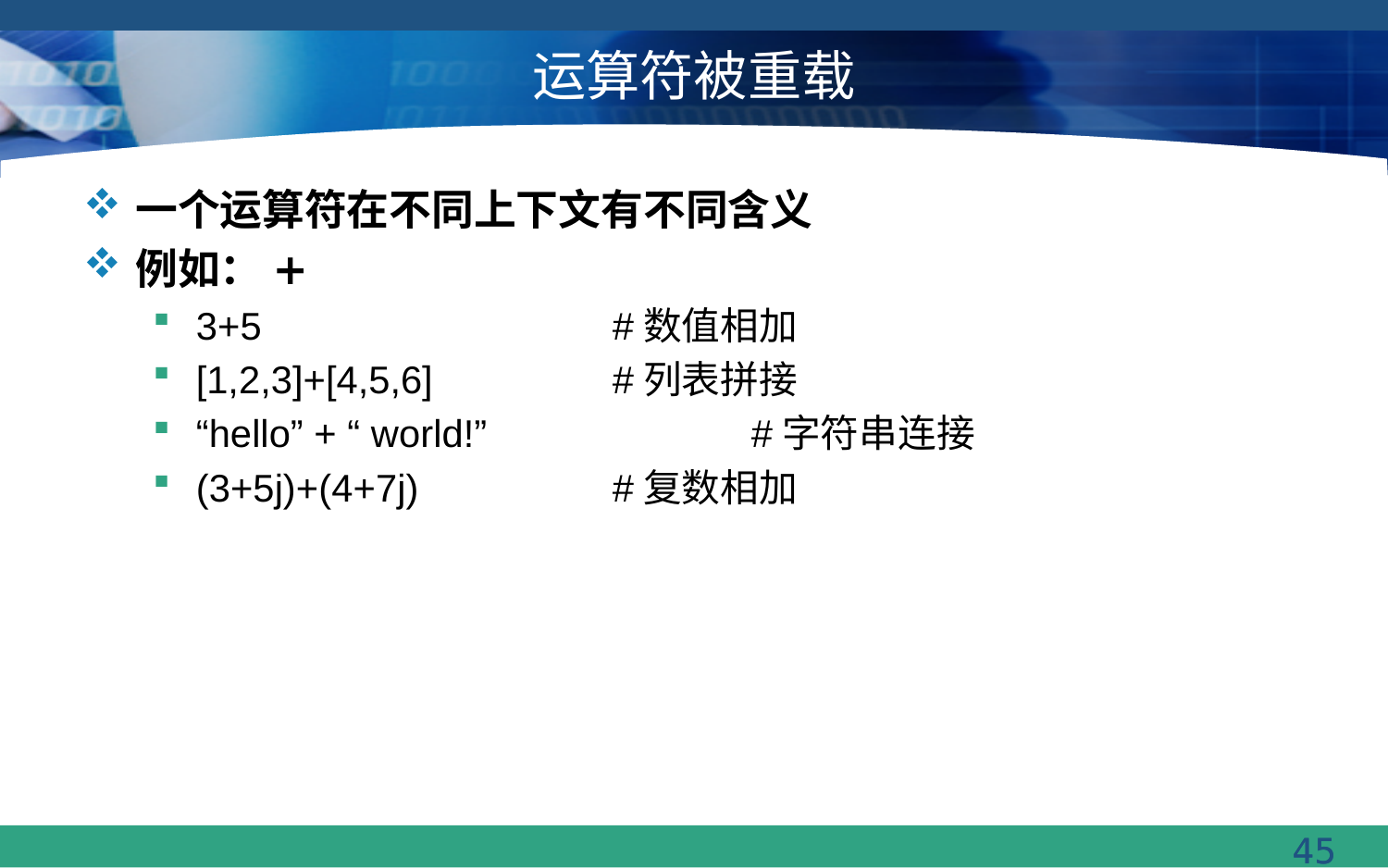

# 运算符被重载
一个运算符在不同上下文有不同含义
例如：+
3+5			#数值相加
[1,2,3]+[4,5,6]		#列表拼接
“hello” + “ world!”		#字符串连接
(3+5j)+(4+7j)		#复数相加